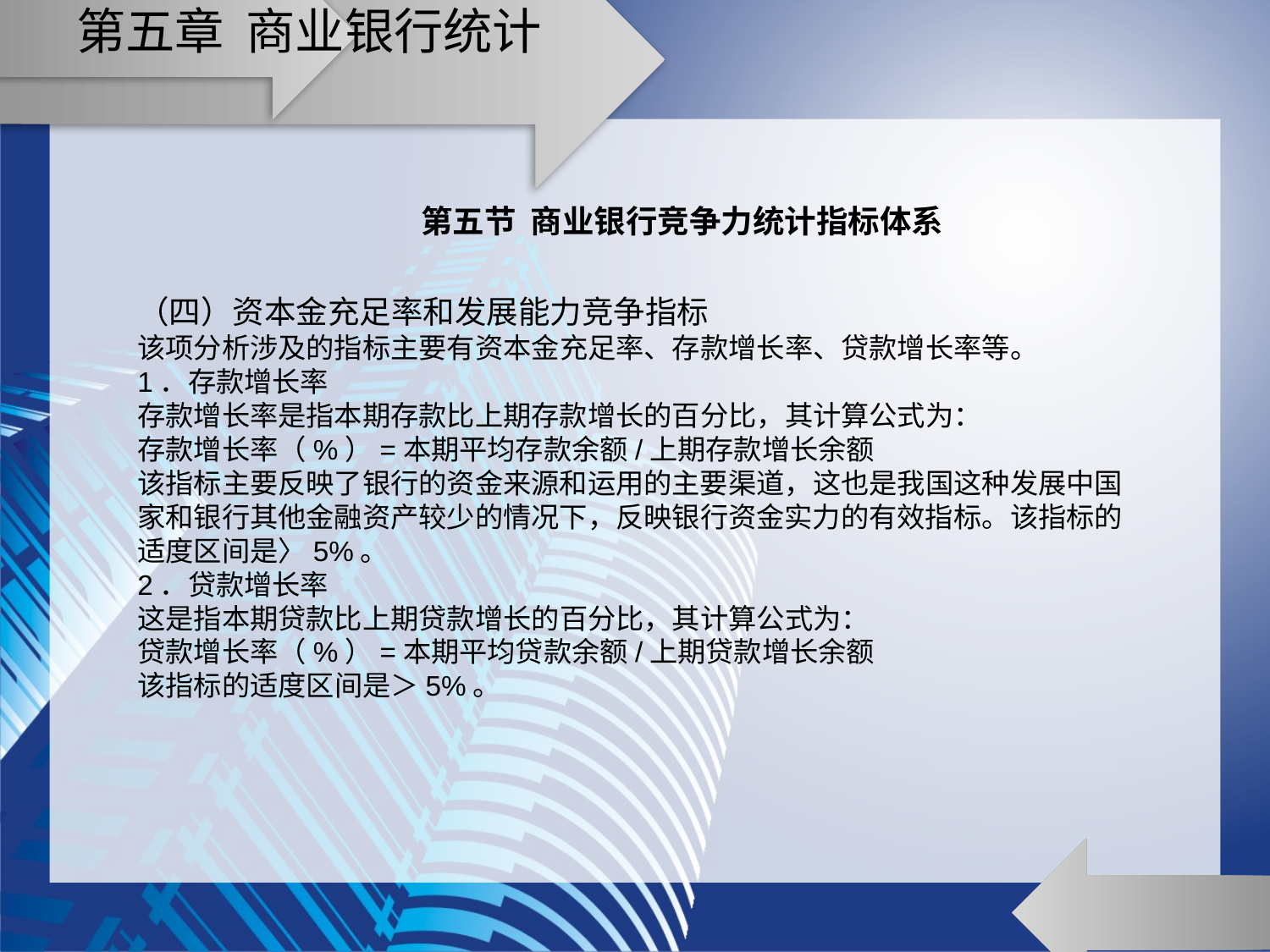

# 第五章  商业银行统计
第五节  商业银行竞争力统计指标体系
（四）资本金充足率和发展能力竞争指标
该项分析涉及的指标主要有资本金充足率、存款增长率、贷款增长率等。
1．存款增长率
存款增长率是指本期存款比上期存款增长的百分比，其计算公式为：
存款增长率（%）=本期平均存款余额/上期存款增长余额
该指标主要反映了银行的资金来源和运用的主要渠道，这也是我国这种发展中国家和银行其他金融资产较少的情况下，反映银行资金实力的有效指标。该指标的适度区间是〉5%。
2．贷款增长率
这是指本期贷款比上期贷款增长的百分比，其计算公式为：
贷款增长率（%）=本期平均贷款余额/上期贷款增长余额
该指标的适度区间是＞5%。